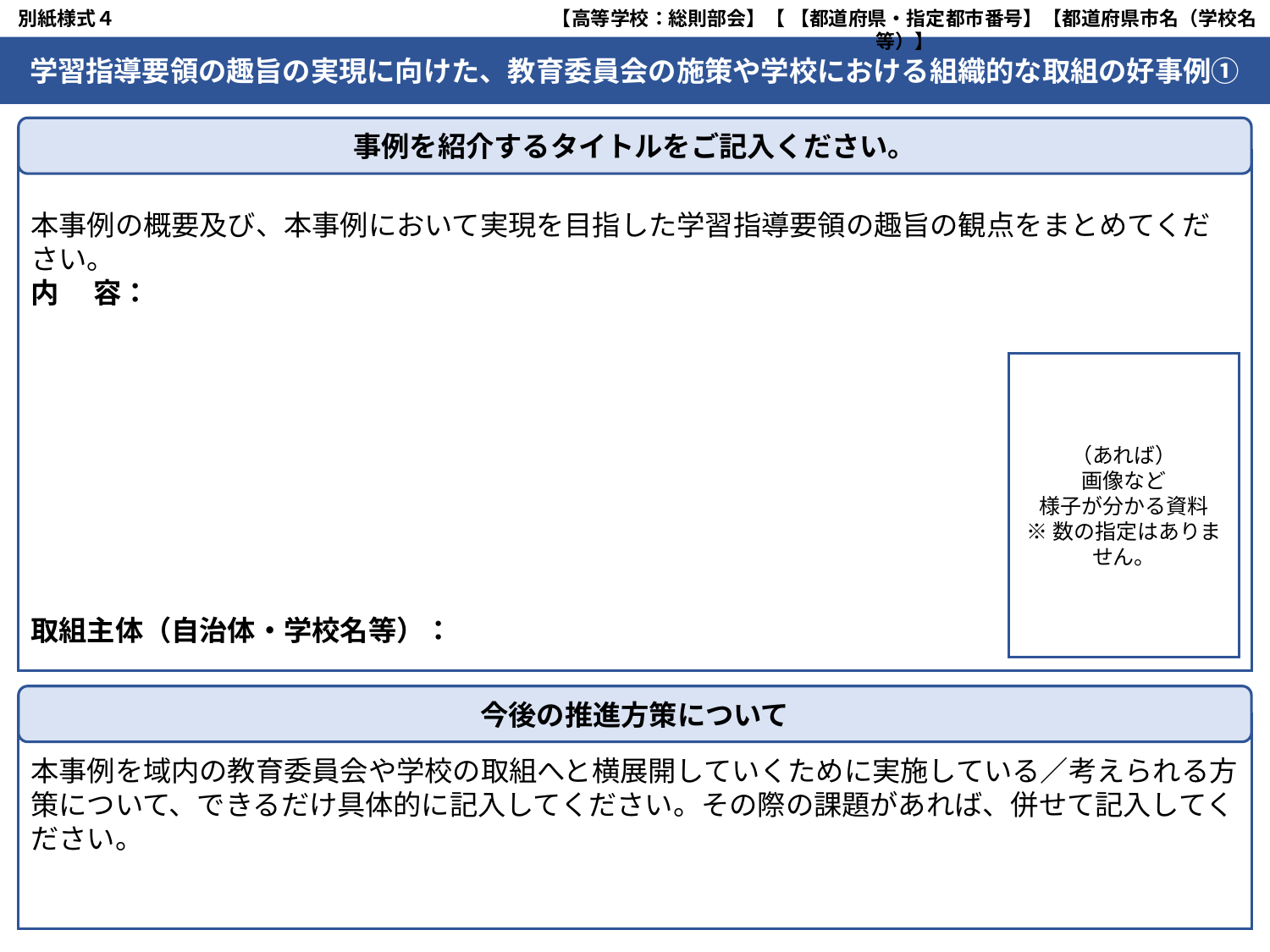

【高等学校：総則部会】【 【都道府県・指定都市番号】【都道府県市名（学校名等）】
別紙様式４
【】については、関係する都道府県市（学校）に応じ修正すること。
学習指導要領の趣旨の実現に向けた、教育委員会の施策や学校における組織的な取組の好事例①
事例を紹介するタイトルをご記入ください。

本事例の概要及び、本事例において実現を目指した学習指導要領の趣旨の観点をまとめてください。
内　 容：

取組主体（自治体・学校名等）：

（あれば）
画像など
様子が分かる資料
※数の指定はありません。
今後の推進方策について
本事例を域内の教育委員会や学校の取組へと横展開していくために実施している／考えられる方策について、できるだけ具体的に記入してください。その際の課題があれば、併せて記入してください。